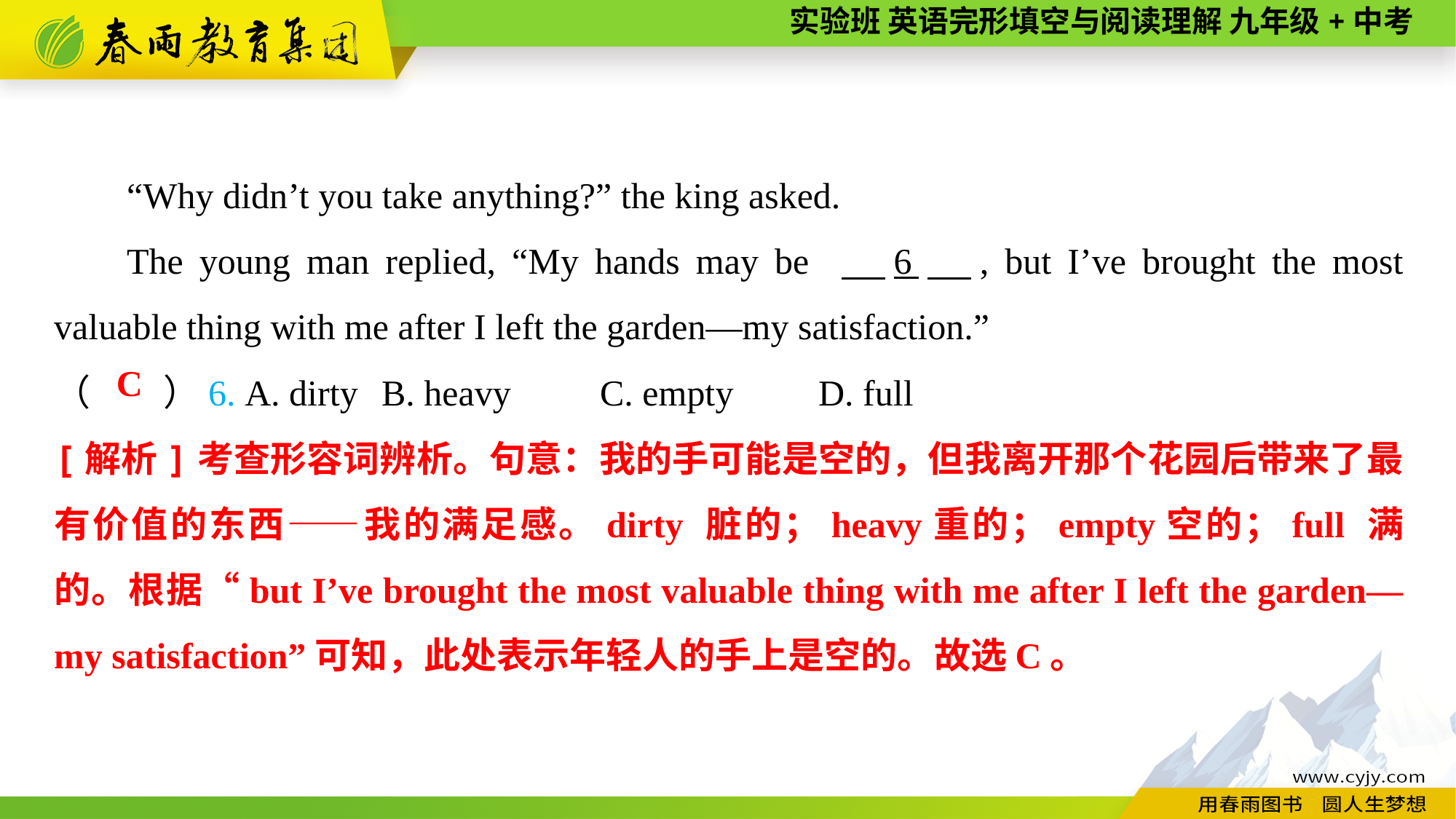

“Why didn’t you take anything?” the king asked.
The young man replied, “My hands may be 　6　, but I’ve brought the most valuable thing with me after I left the garden—my satisfaction.”
（　　）6. A. dirty	B. heavy	C. empty	D. full
C
[解析]考查形容词辨析。句意：我的手可能是空的，但我离开那个花园后带来了最有价值的东西——我的满足感。dirty 脏的；heavy重的；empty空的；full 满的。根据“but I’ve brought the most valuable thing with me after I left the garden—my satisfaction”可知，此处表示年轻人的手上是空的。故选C。